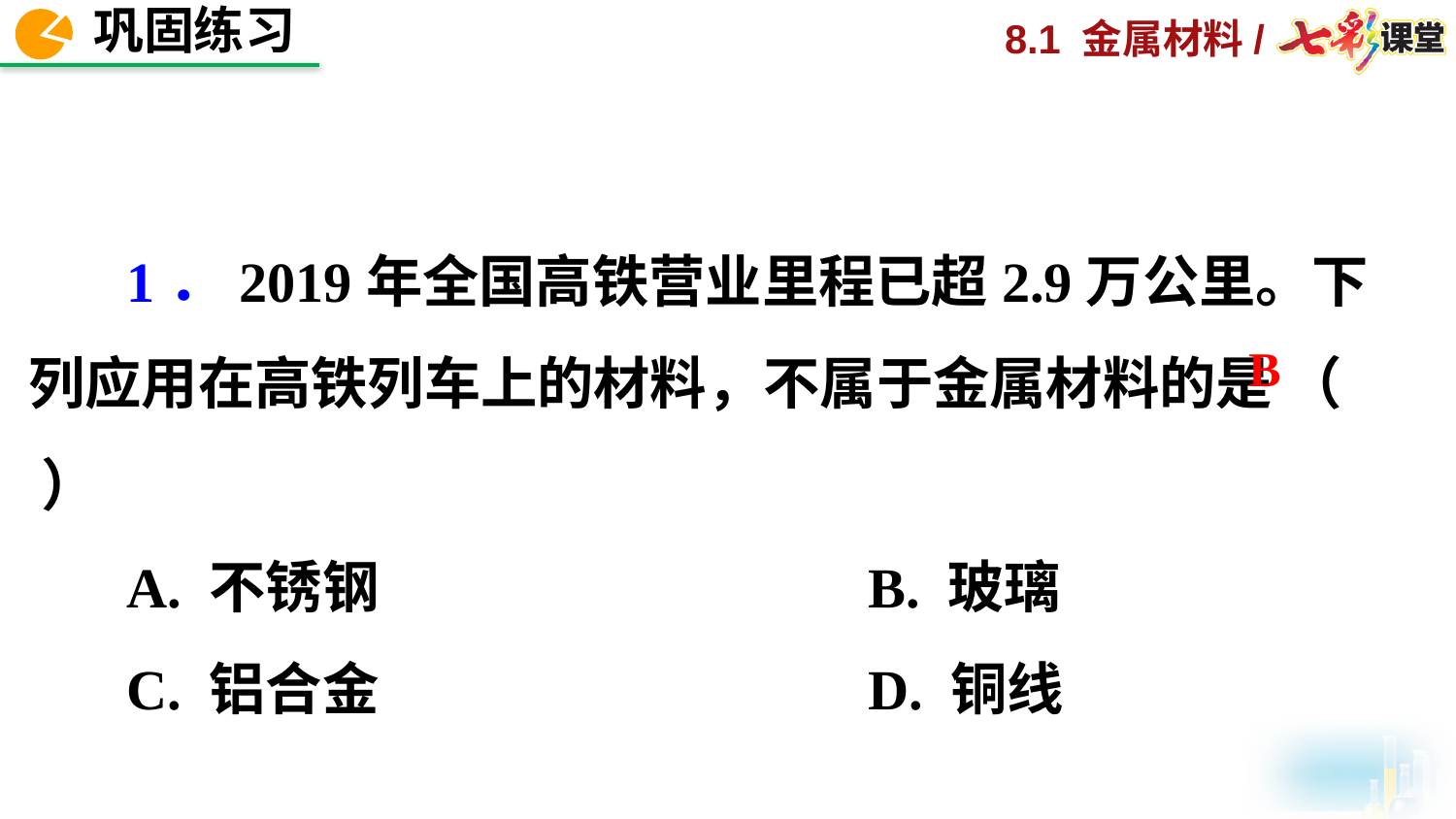

1．2019年全国高铁营业里程已超2.9万公里。下列应用在高铁列车上的材料，不属于金属材料的是 （    ）
       A. 不锈钢                                     B. 玻璃
       C. 铝合金                                     D. 铜线
B